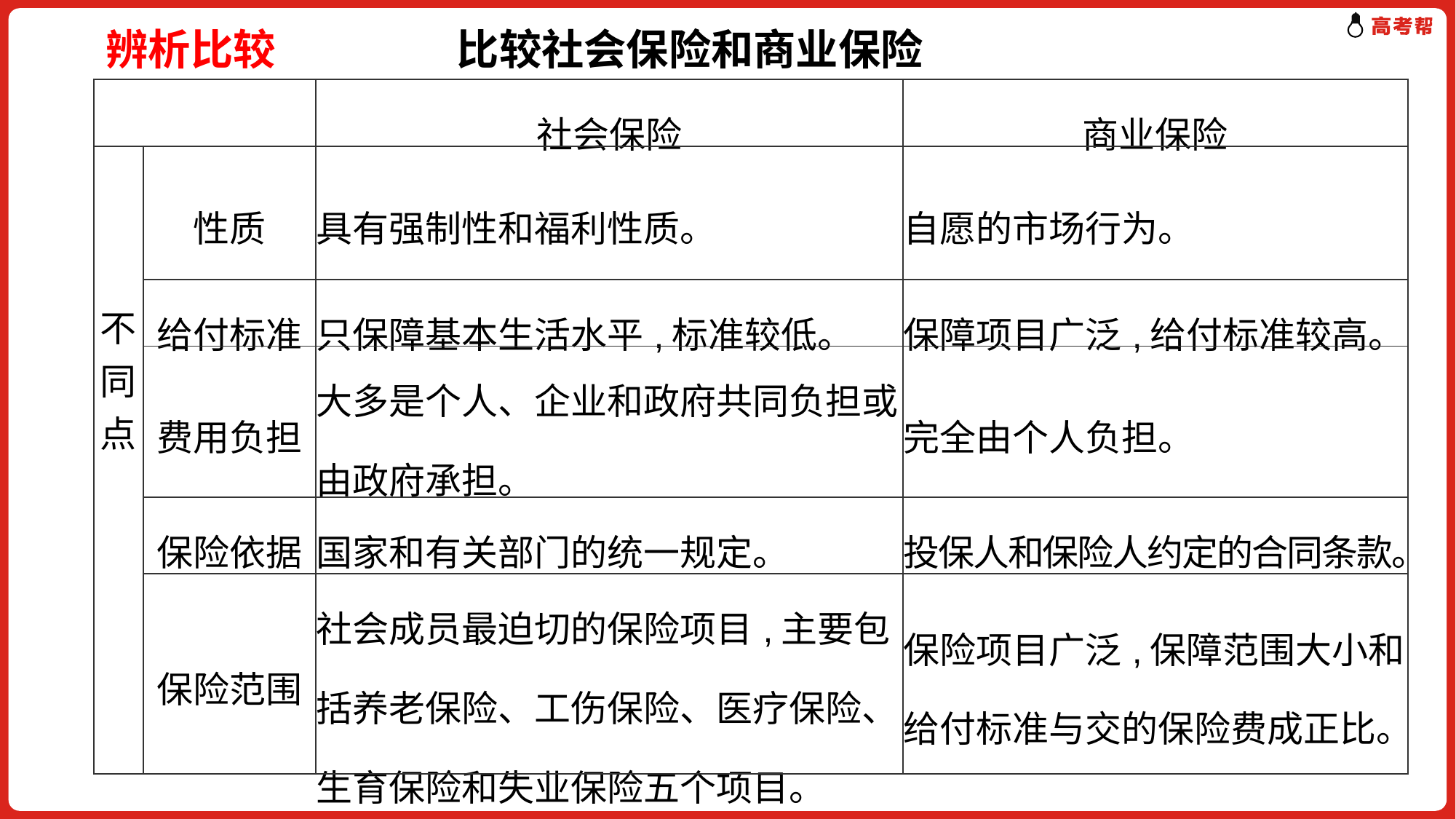

辨析比较	              比较社会保险和商业保险
|  |  | 社会保险 | 商业保险 |
| --- | --- | --- | --- |
| 不同点 | 性质 | 具有强制性和福利性质。 | 自愿的市场行为。 |
|  | 给付标准 | 只保障基本生活水平,标准较低。 | 保障项目广泛,给付标准较高。 |
|  | 费用负担 | 大多是个人、企业和政府共同负担或由政府承担。 | 完全由个人负担。 |
|  | 保险依据 | 国家和有关部门的统一规定。 | 投保人和保险人约定的合同条款。 |
|  | 保险范围 | 社会成员最迫切的保险项目,主要包括养老保险、工伤保险、医疗保险、生育保险和失业保险五个项目。 | 保险项目广泛,保障范围大小和给付标准与交的保险费成正比。 |